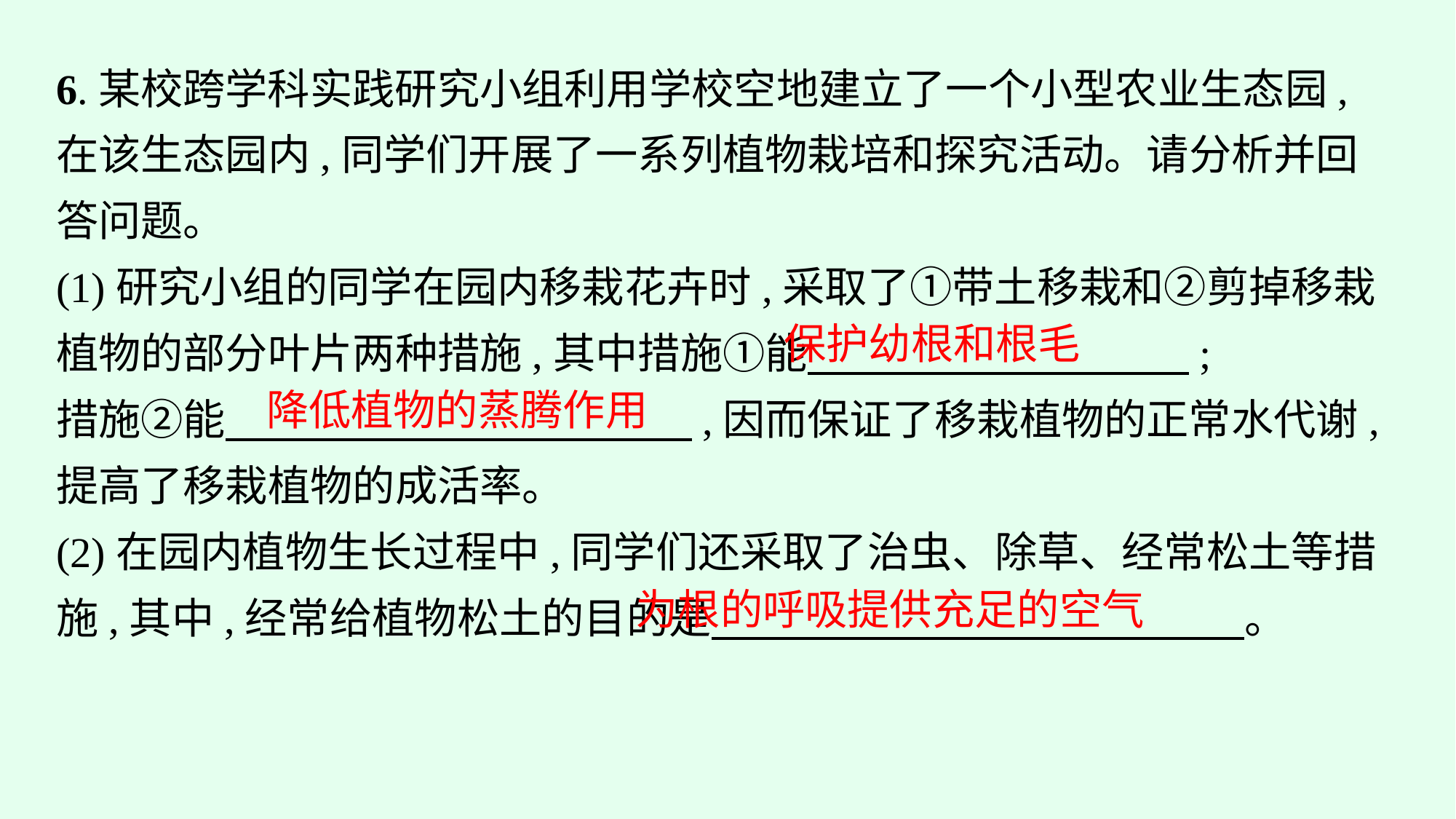

6.某校跨学科实践研究小组利用学校空地建立了一个小型农业生态园,在该生态园内,同学们开展了一系列植物栽培和探究活动。请分析并回答问题。
(1)研究小组的同学在园内移栽花卉时,采取了①带土移栽和②剪掉移栽植物的部分叶片两种措施,其中措施①能　　　　　　　　　;
措施②能　　　　　　　　　　　,因而保证了移栽植物的正常水代谢,提高了移栽植物的成活率。
(2)在园内植物生长过程中,同学们还采取了治虫、除草、经常松土等措施,其中,经常给植物松土的目的是　　　　                　　　　　。
保护幼根和根毛
降低植物的蒸腾作用
为根的呼吸提供充足的空气